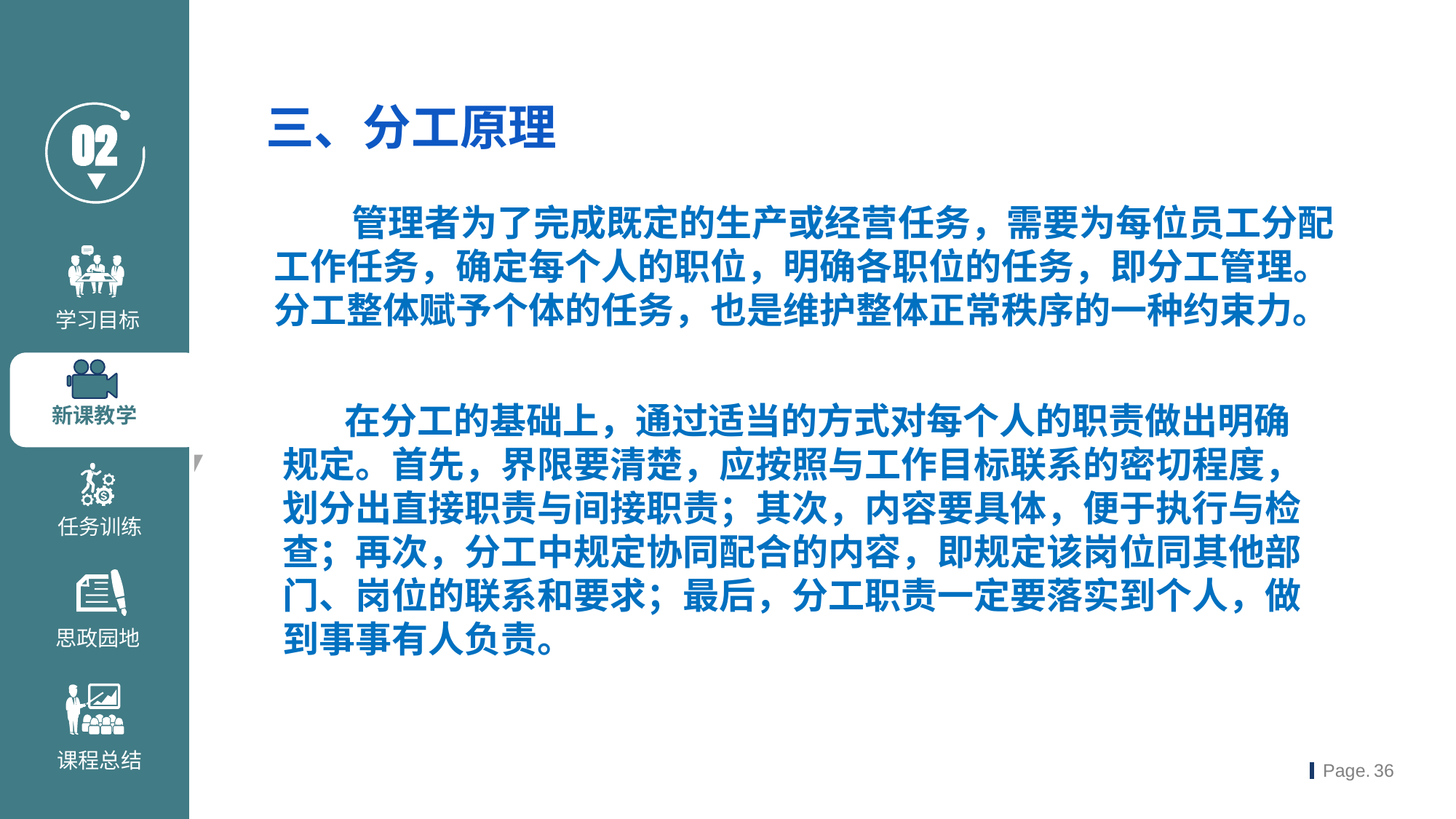

三、分工原理
    管理者为了完成既定的生产或经营任务，需要为每位员工分配工作任务，确定每个人的职位，明确各职位的任务，即分工管理。分工整体赋予个体的任务，也是维护整体正常秩序的一种约束力。
  在分工的基础上，通过适当的方式对每个人的职责做出明确规定。首先，界限要清楚，应按照与工作目标联系的密切程度，划分出直接职责与间接职责；其次，内容要具体，便于执行与检查；再次，分工中规定协同配合的内容，即规定该岗位同其他部门、岗位的联系和要求；最后，分工职责一定要落实到个人，做到事事有人负责。